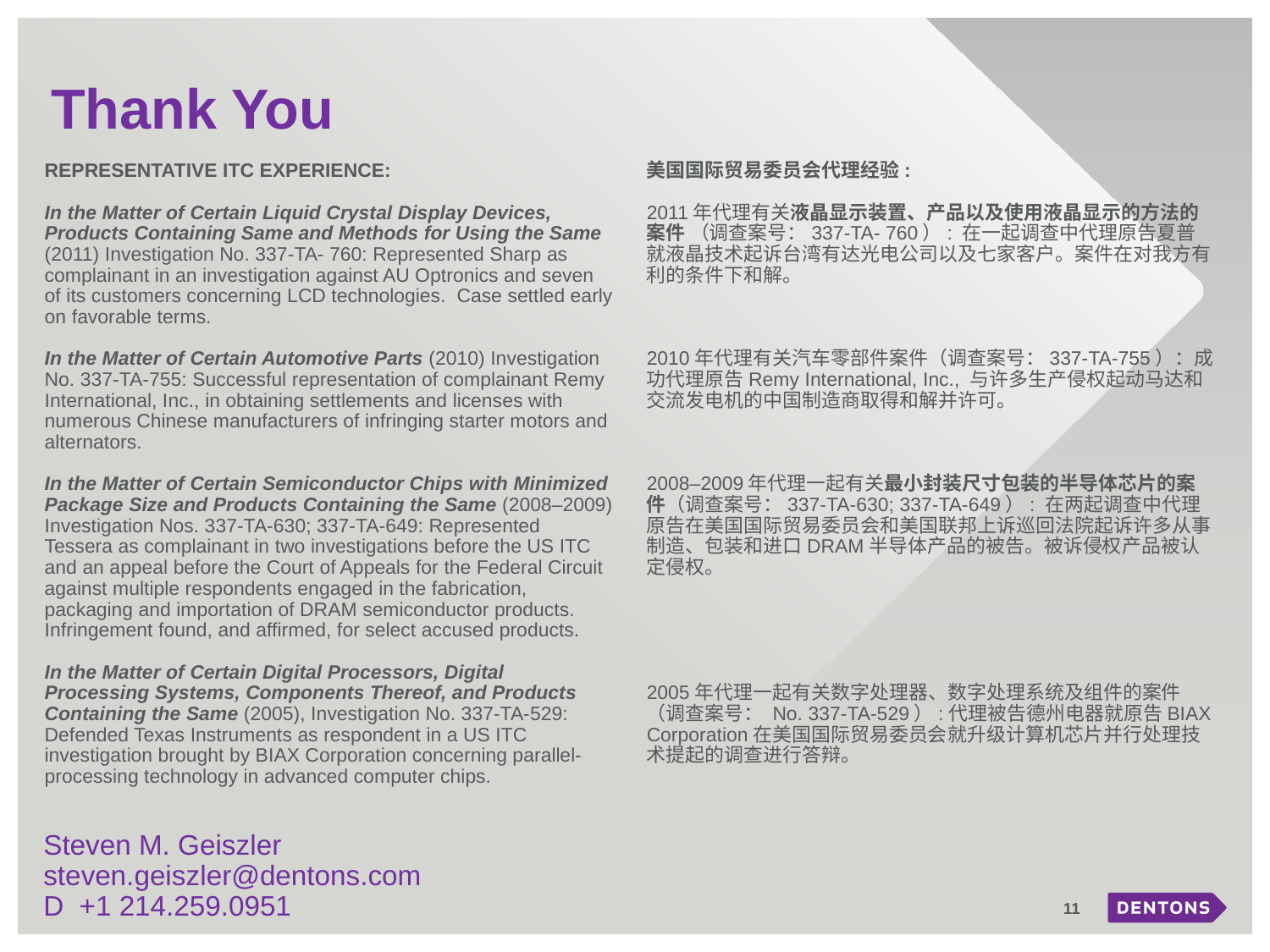

Thank You
REPRESENTATIVE ITC EXPERIENCE:
In the Matter of Certain Liquid Crystal Display Devices, Products Containing Same and Methods for Using the Same (2011) Investigation No. 337-TA- 760: Represented Sharp as complainant in an investigation against AU Optronics and seven of its customers concerning LCD technologies.  Case settled early on favorable terms.
In the Matter of Certain Automotive Parts (2010) Investigation No. 337-TA-755: Successful representation of complainant Remy International, Inc., in obtaining settlements and licenses with numerous Chinese manufacturers of infringing starter motors and alternators.

In the Matter of Certain Semiconductor Chips with Minimized Package Size and Products Containing the Same (2008–2009) Investigation Nos. 337-TA-630; 337-TA-649: Represented Tessera as complainant in two investigations before the US ITC and an appeal before the Court of Appeals for the Federal Circuit against multiple respondents engaged in the fabrication, packaging and importation of DRAM semiconductor products.  Infringement found, and affirmed, for select accused products.
In the Matter of Certain Digital Processors, Digital Processing Systems, Components Thereof, and Products Containing the Same (2005), Investigation No. 337-TA-529: Defended Texas Instruments as respondent in a US ITC investigation brought by BIAX Corporation concerning parallel-processing technology in advanced computer chips.
美国国际贸易委员会代理经验:
2011年代理有关液晶显示装置、产品以及使用液晶显示的方法的案件 （调查案号：337-TA- 760）: 在一起调查中代理原告夏普就液晶技术起诉台湾有达光电公司以及七家客户。案件在对我方有利的条件下和解。

2010年代理有关汽车零部件案件（调查案号：337-TA-755）：成功代理原告Remy International, Inc., 与许多生产侵权起动马达和交流发电机的中国制造商取得和解并许可。

2008–2009年代理一起有关最小封装尺寸包装的半导体芯片的案件（调查案号：337-TA-630; 337-TA-649）: 在两起调查中代理原告在美国国际贸易委员会和美国联邦上诉巡回法院起诉许多从事制造、包装和进口DRAM半导体产品的被告。被诉侵权产品被认定侵权。

2005年代理一起有关数字处理器、数字处理系统及组件的案件（调查案号： No. 337-TA-529）:代理被告德州电器就原告BIAX Corporation在美国国际贸易委员会就升级计算机芯片并行处理技术提起的调查进行答辩。
# Steven M. Geiszler steven.geiszler@dentons.com D  +1 214.259.0951
11